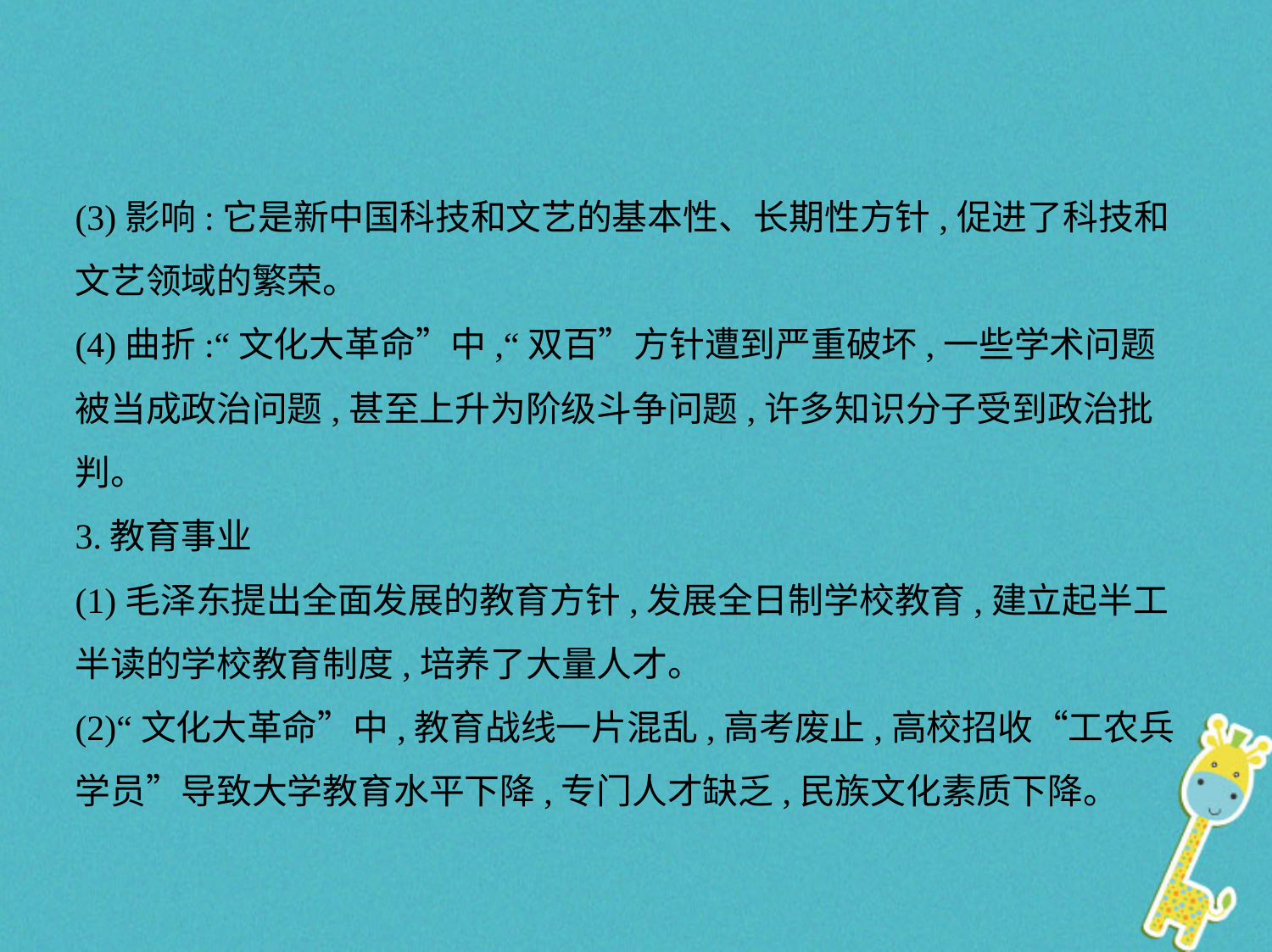

(3)影响:它是新中国科技和文艺的基本性、长期性方针,促进了科技和
文艺领域的繁荣。
(4)曲折:“文化大革命”中,“双百”方针遭到严重破坏,一些学术问题
被当成政治问题,甚至上升为阶级斗争问题,许多知识分子受到政治批判。
3.教育事业
(1)毛泽东提出全面发展的教育方针,发展全日制学校教育,建立起半工
半读的学校教育制度,培养了大量人才。
(2)“文化大革命”中,教育战线一片混乱,高考废止,高校招收“工农兵
学员”导致大学教育水平下降,专门人才缺乏,民族文化素质下降。